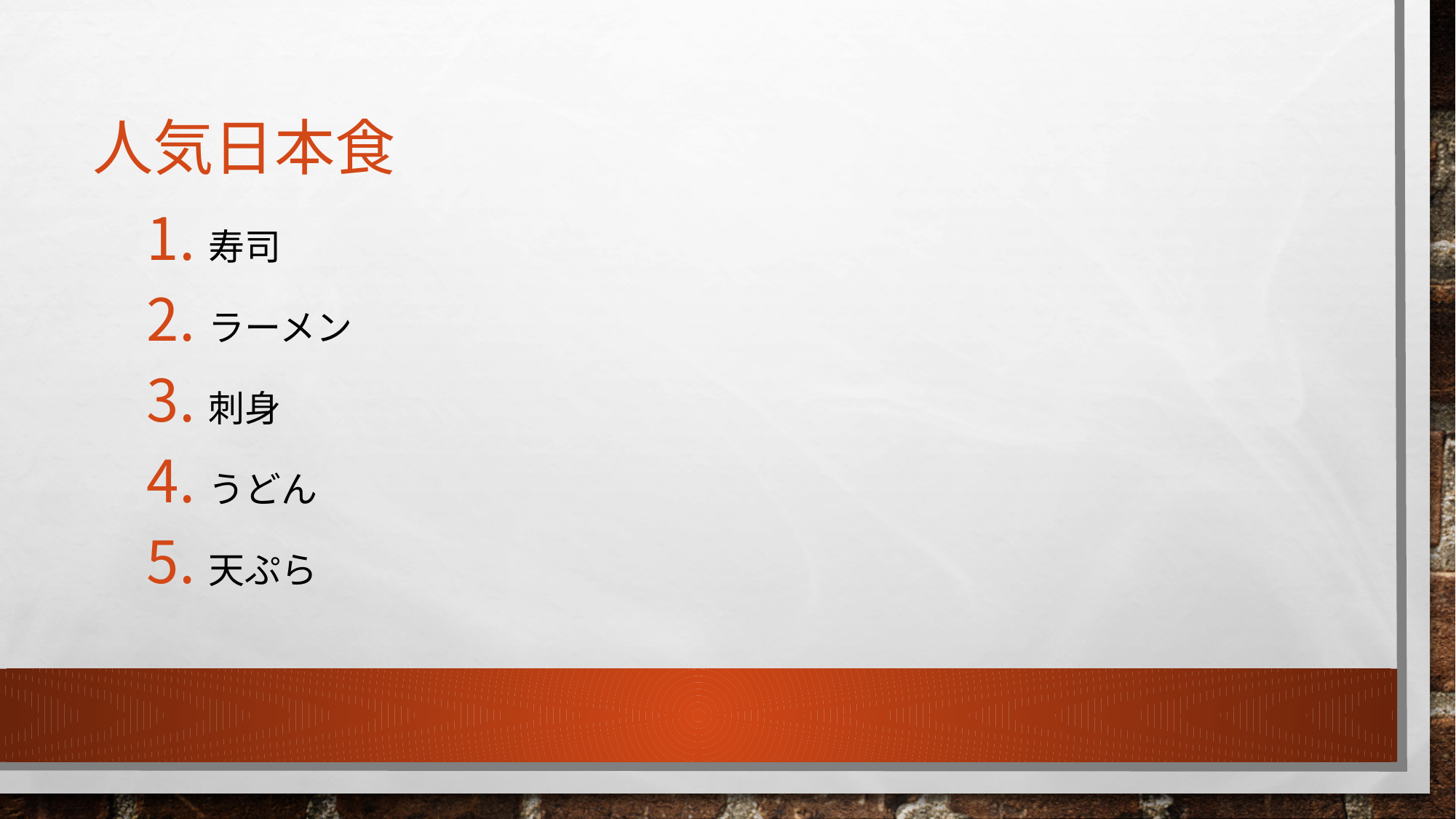

# 人気日本食
寿司
ラーメン
刺身
うどん
天ぷら